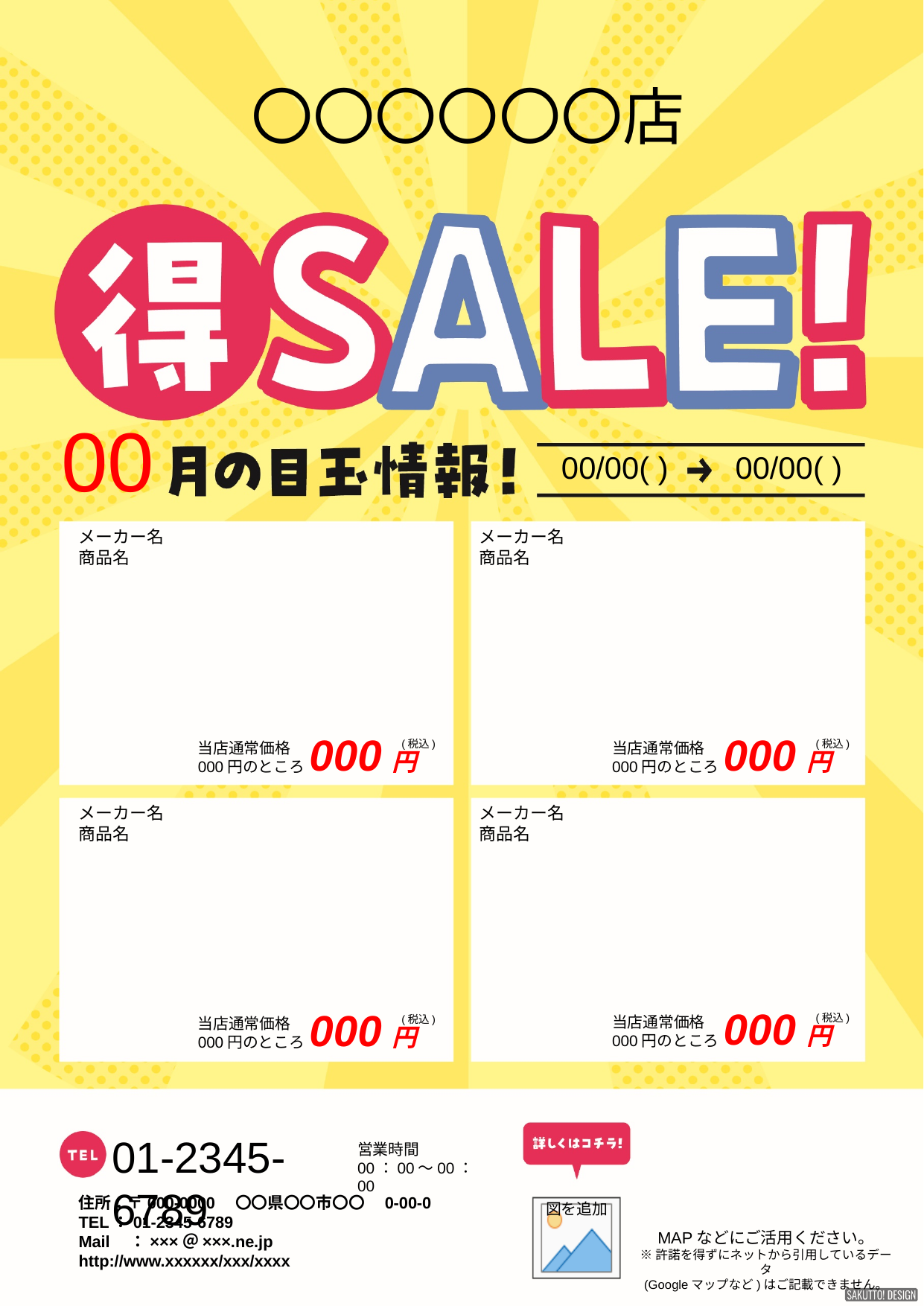

〇〇〇〇〇〇店
00
00/00( )
00/00( )
メーカー名
商品名
メーカー名
商品名

000円
000円
(税込)
(税込)
当店通常価格
000円のところ
当店通常価格
000円のところ
メーカー名
商品名
メーカー名
商品名

000円
000円
(税込)
当店通常価格
000円のところ
(税込)
当店通常価格
000円のところ

01-2345-6789
営業時間
00：00～00：00
住所：〒000-0000　〇〇県〇〇市〇〇　0-00-0
TEL：01-2345-6789
Mail　：×××＠×××.ne.jp
http://www.xxxxxx/xxx/xxxx

MAPなどにご活用ください。
※許諾を得ずにネットから引用しているデータ
(Googleマップなど)はご記載できません。